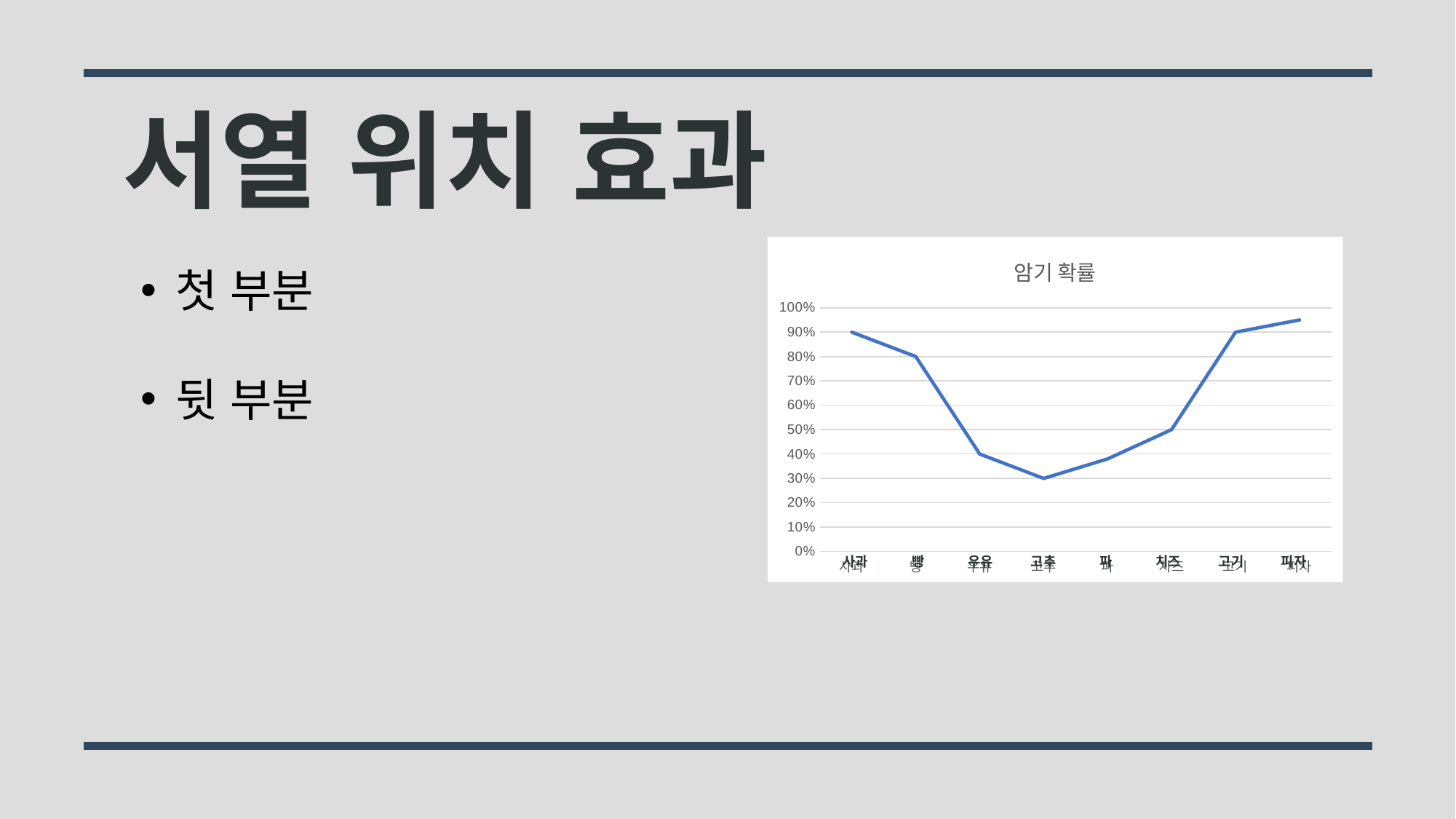

서열 위치 효과

### Chart:

| Category | 암기 확률 |
|---|---|
| 사과 | 0.9 |
| 빵 | 0.8 |
| 우유 | 0.4 |
| 고추 | 0.3 |
| 파 | 0.38 |
| 치즈 | 0.5 |
| 고기 | 0.9 |
| 피자 | 0.95 |
첫 부분

뒷 부분
빵
우유
고추
파
치즈
고기
피자
사과